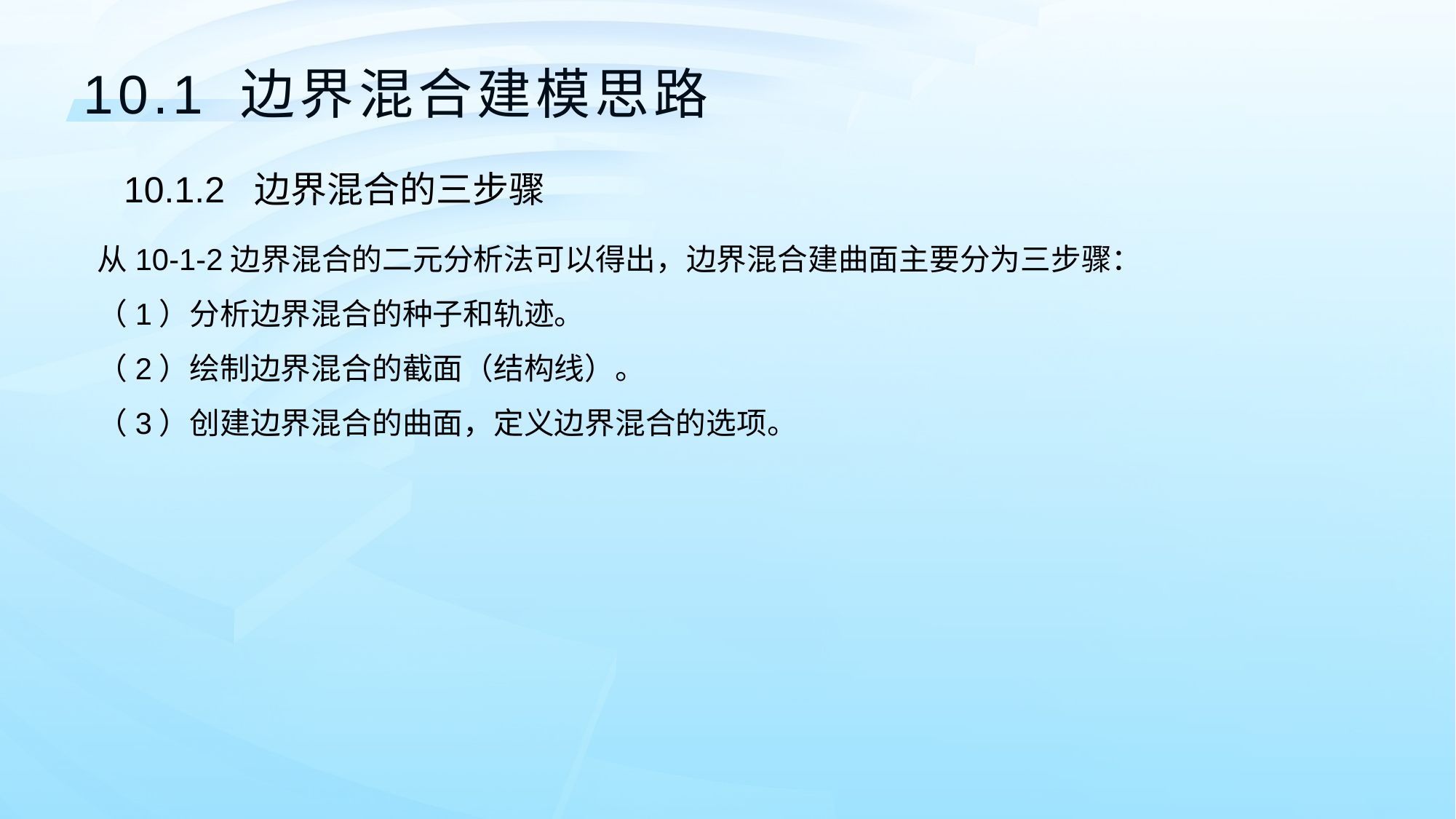

10.1 边界混合建模思路
10.1.2  边界混合的三步骤
从10-1-2边界混合的二元分析法可以得出，边界混合建曲面主要分为三步骤：
（1）分析边界混合的种子和轨迹。
（2）绘制边界混合的截面（结构线）。
（3）创建边界混合的曲面，定义边界混合的选项。